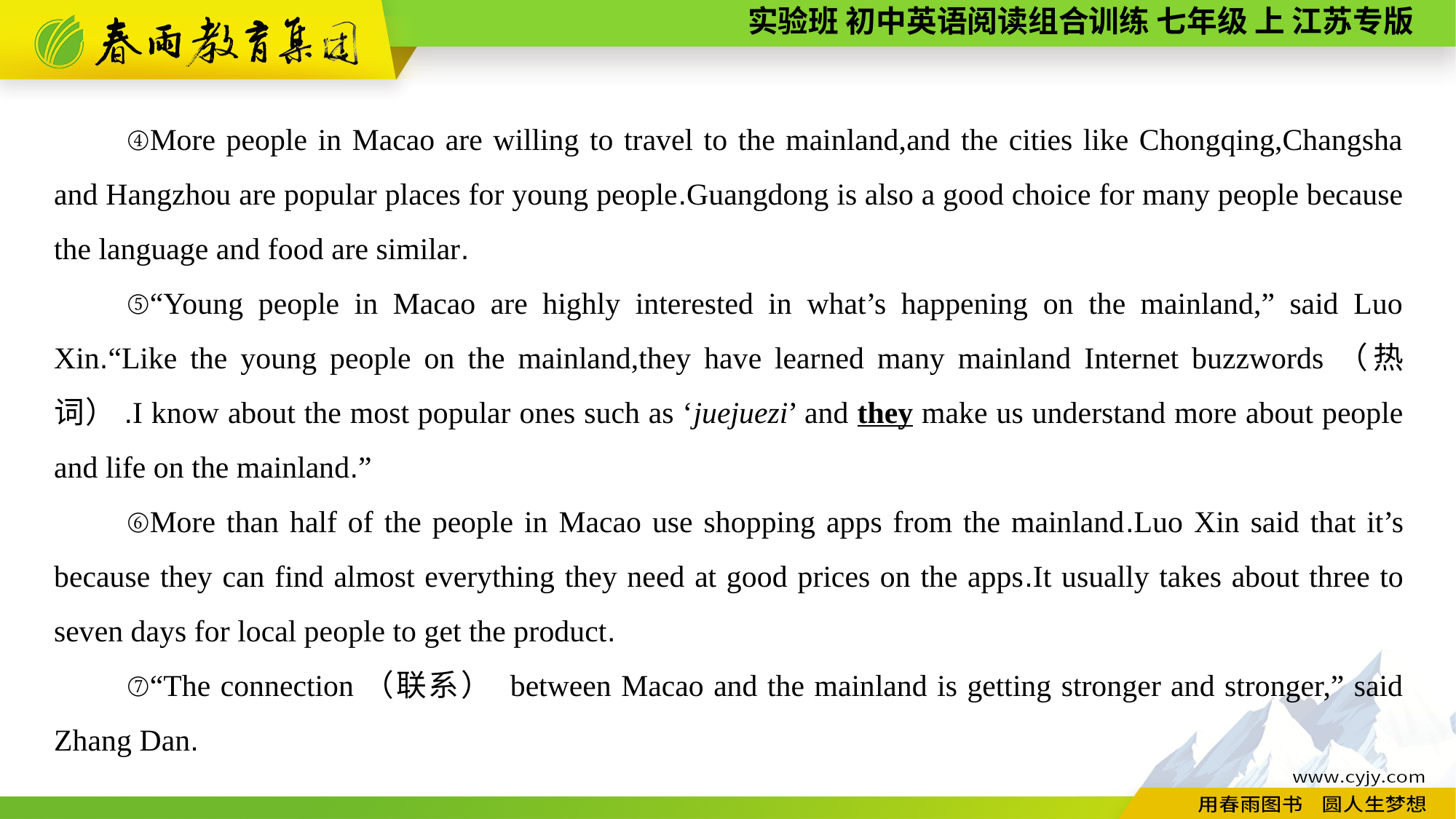

④More people in Macao are willing to travel to the mainland,and the cities like Chongqing,Changsha and Hangzhou are popular places for young people.Guangdong is also a good choice for many people because the language and food are similar.
⑤“Young people in Macao are highly interested in what’s happening on the mainland,” said Luo Xin.“Like the young people on the mainland,they have learned many mainland Internet buzzwords（热词）.I know about the most popular ones such as ‘juejuezi’ and they make us understand more about people and life on the mainland.”
⑥More than half of the people in Macao use shopping apps from the mainland.Luo Xin said that it’s because they can find almost everything they need at good prices on the apps.It usually takes about three to seven days for local people to get the product.
⑦“The connection（联系） between Macao and the mainland is getting stronger and stronger,” said Zhang Dan.